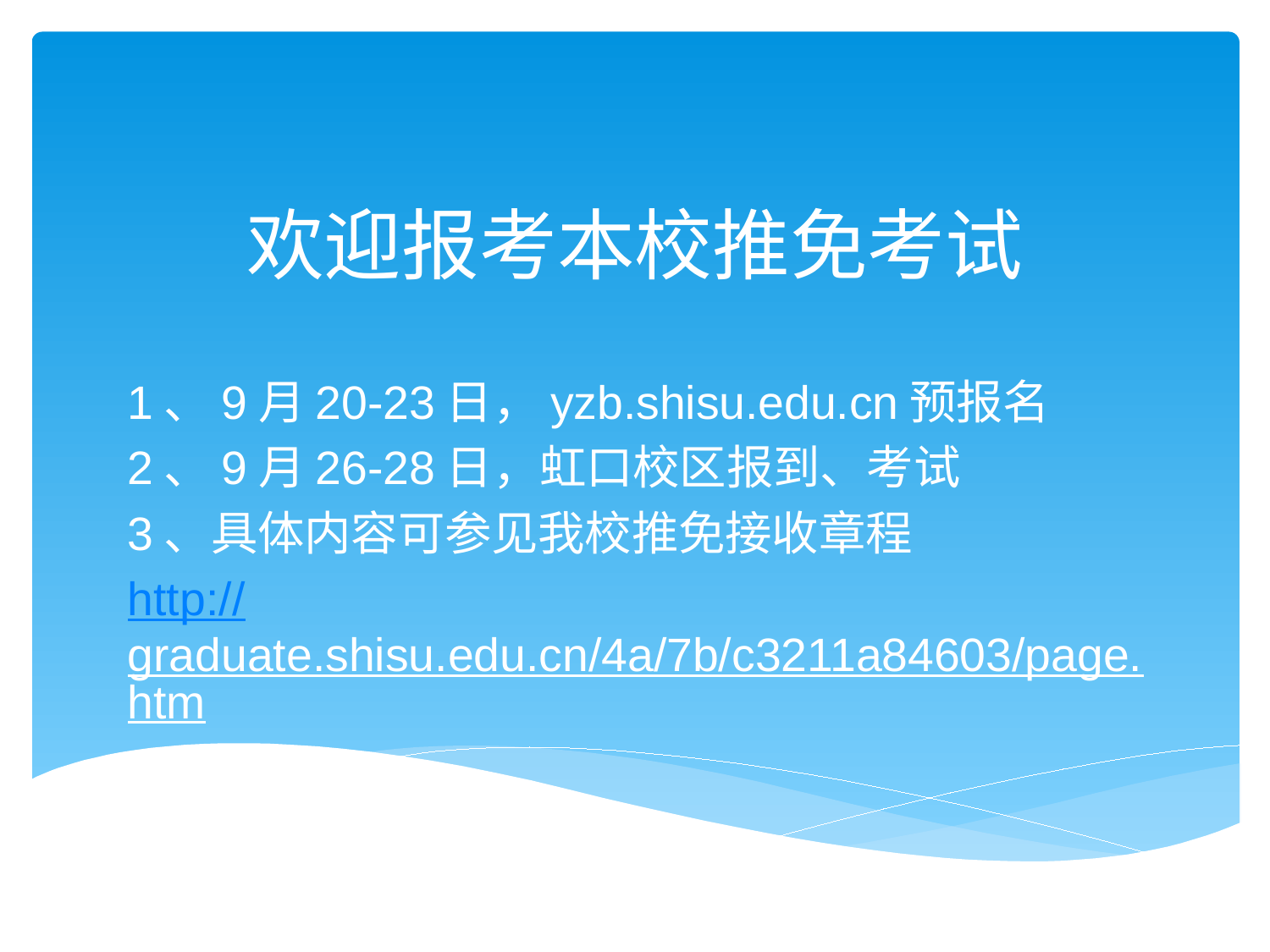

# 欢迎报考本校推免考试
1、9月20-23日，yzb.shisu.edu.cn预报名
2、9月26-28日，虹口校区报到、考试
3、具体内容可参见我校推免接收章程
http://graduate.shisu.edu.cn/4a/7b/c3211a84603/page.htm